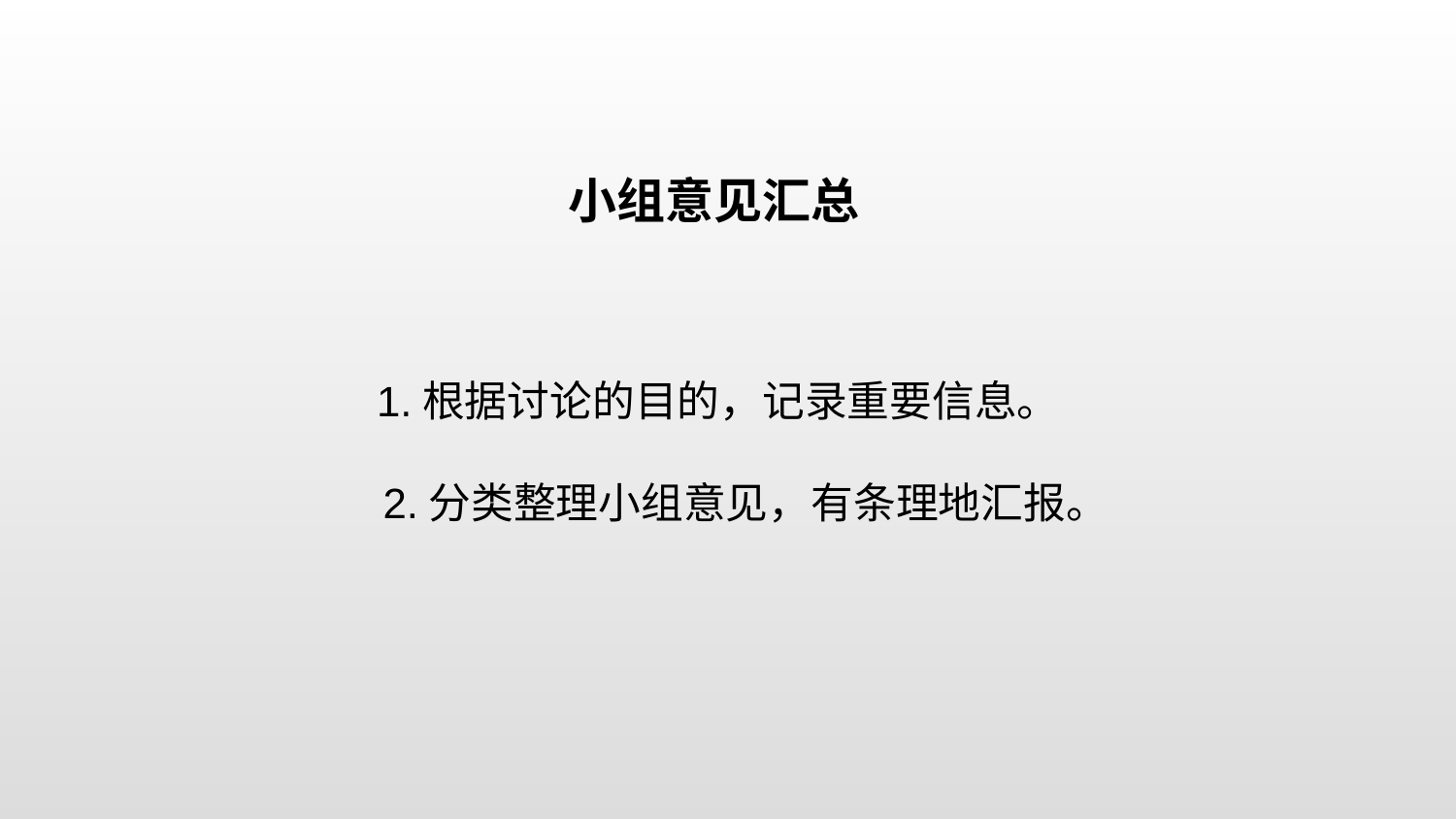

小组意见汇总
      1.根据讨论的目的，记录重要信息。
        2.分类整理小组意见，有条理地汇报。